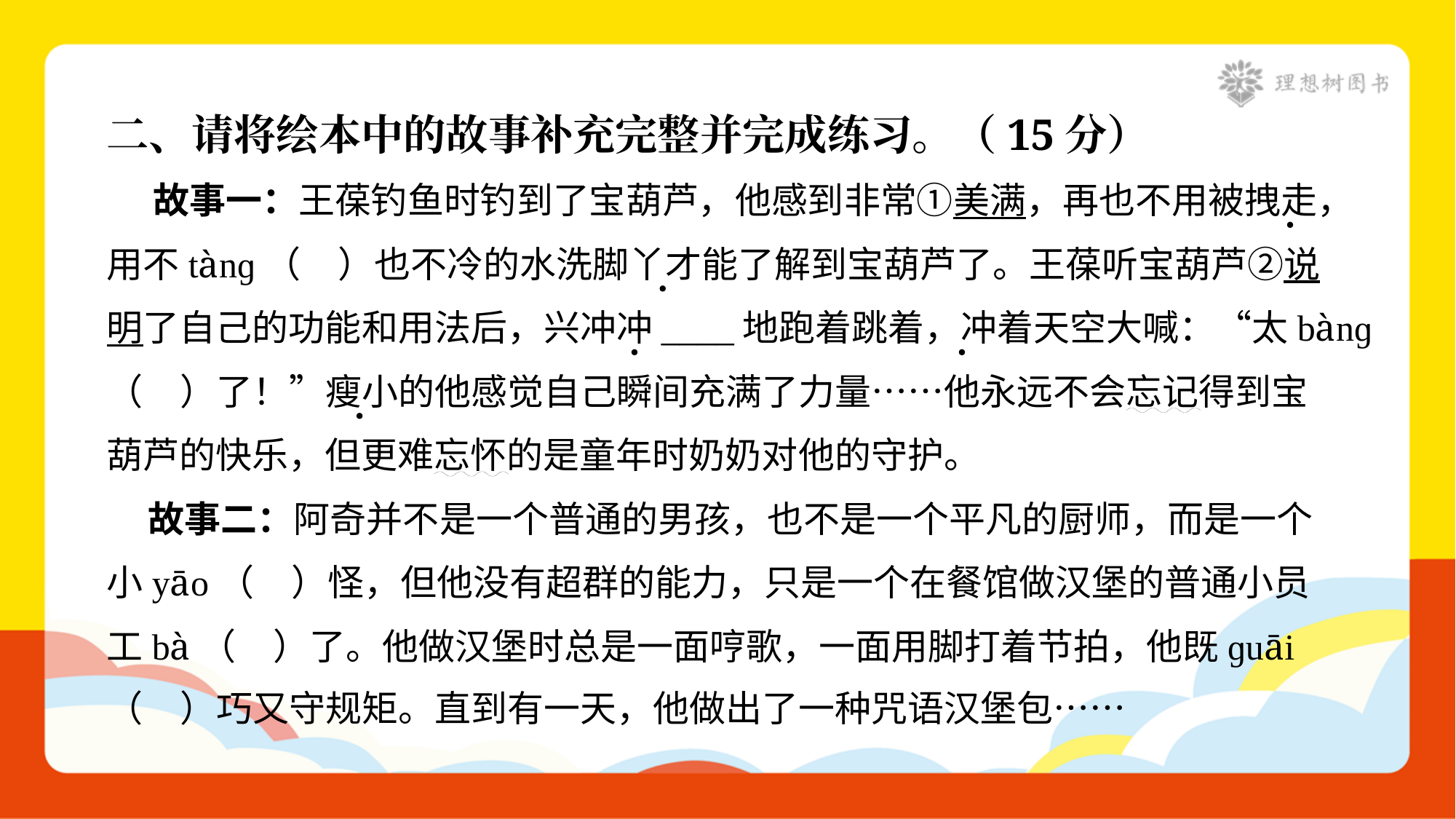

二、请将绘本中的故事补充完整并完成练习。（15分）
    故事一：王葆钓鱼时钓到了宝葫芦，他感到非常①美满，再也不用被拽走，
用不tànɡ（    ）也不冷的水洗脚丫才能了解到宝葫芦了。王葆听宝葫芦②说
明了自己的功能和用法后，兴冲冲____地跑着跳着，冲着天空大喊：“太bànɡ
（    ）了！”瘦小的他感觉自己瞬间充满了力量……他永远不会忘记得到宝
葫芦的快乐，但更难忘怀的是童年时奶奶对他的守护。
    故事二：阿奇并不是一个普通的男孩，也不是一个平凡的厨师，而是一个
小yāo（    ）怪，但他没有超群的能力，只是一个在餐馆做汉堡的普通小员
工bà（    ）了。他做汉堡时总是一面哼歌，一面用脚打着节拍，他既ɡuāi
（    ）巧又守规矩。直到有一天，他做出了一种咒语汉堡包……